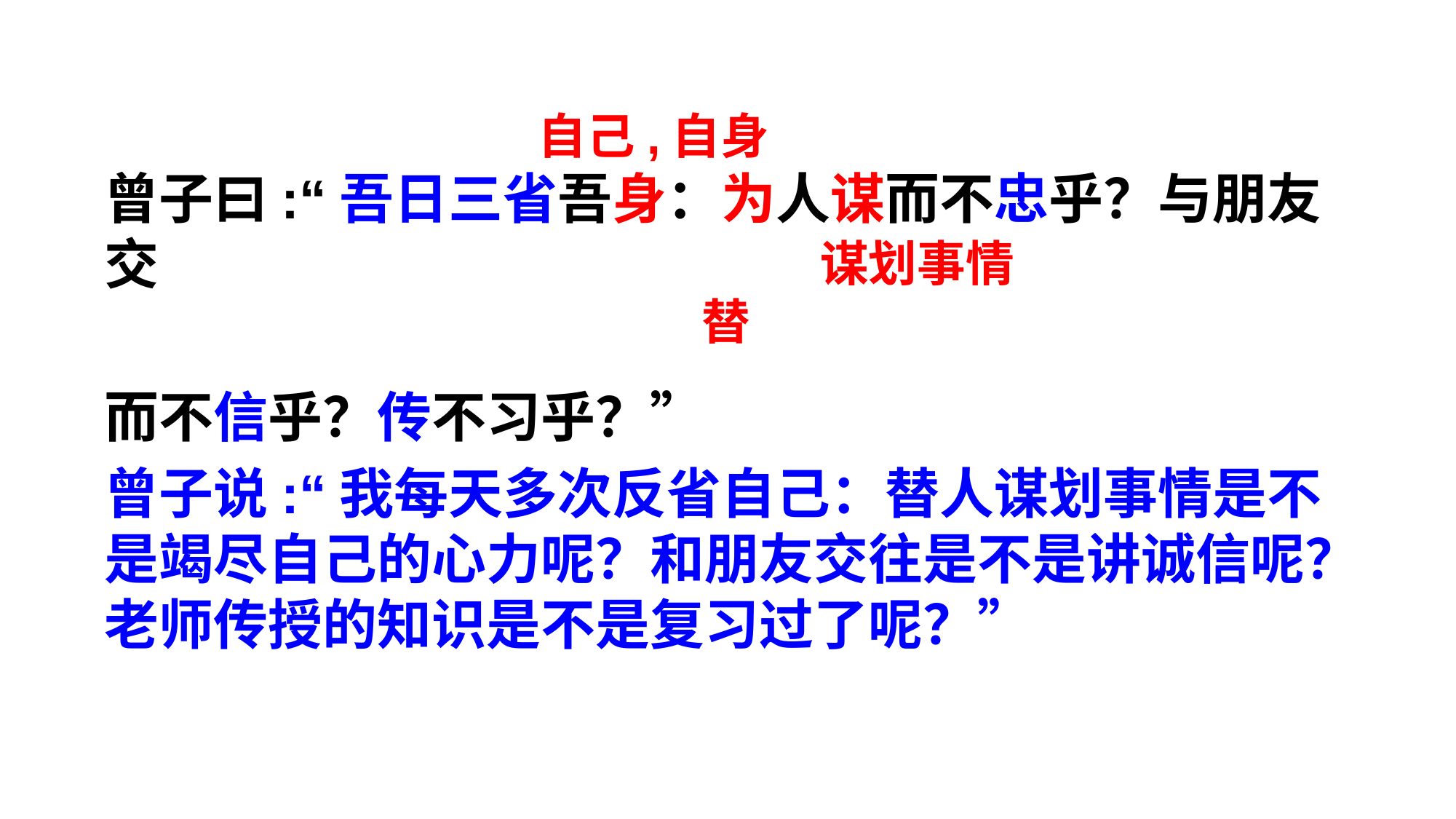

自己,自身
曾子曰:“吾日三省吾身：为人谋而不忠乎？与朋友交

而不信乎？传不习乎？”
曾子说:“我每天多次反省自己：替人谋划事情是不是竭尽自己的心力呢？和朋友交往是不是讲诚信呢？老师传授的知识是不是复习过了呢？”
 替
谋划事情